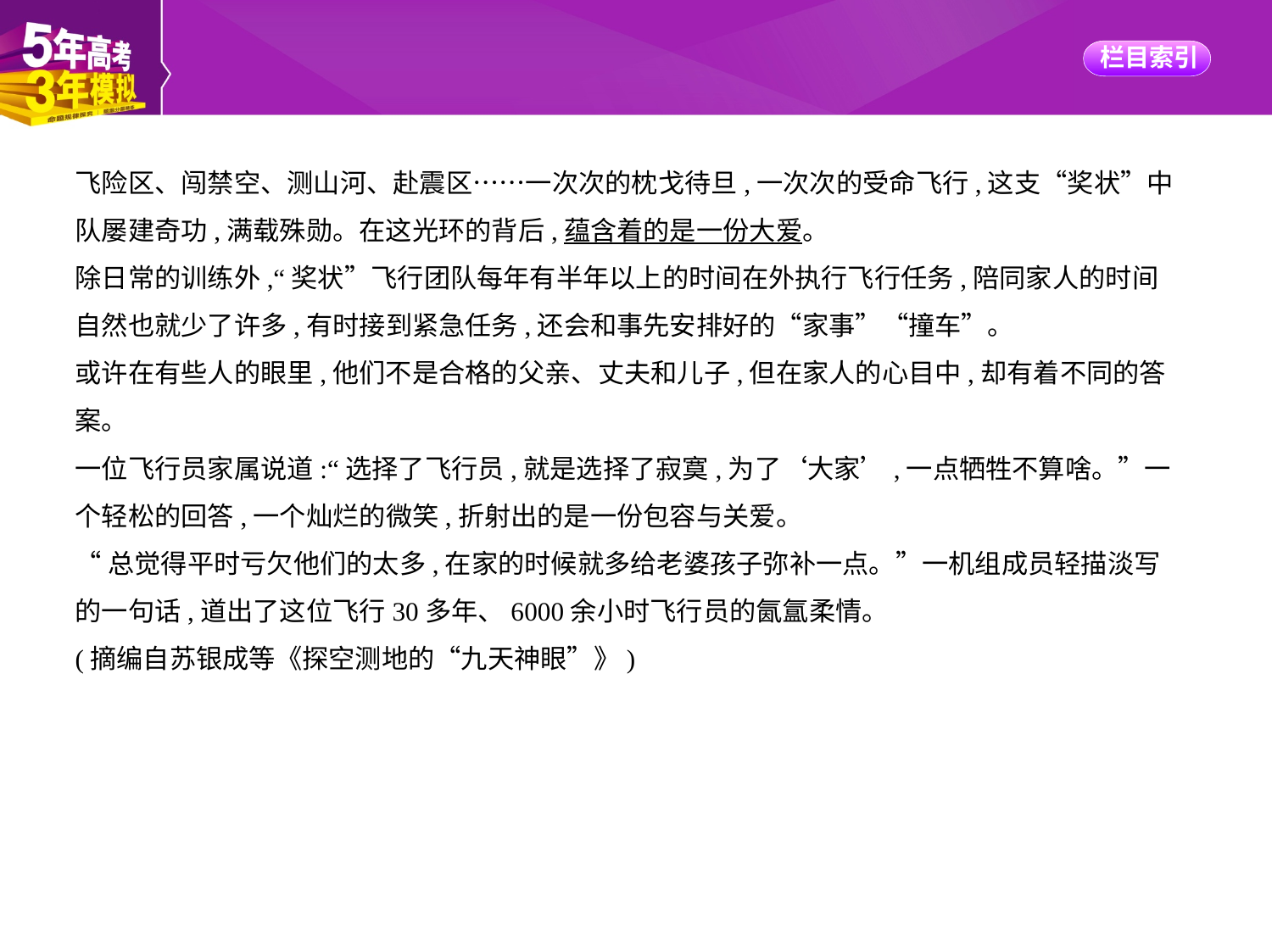

飞险区、闯禁空、测山河、赴震区……一次次的枕戈待旦,一次次的受命飞行,这支“奖状”中
队屡建奇功,满载殊勋。在这光环的背后,蕴含着的是一份大爱。
除日常的训练外,“奖状”飞行团队每年有半年以上的时间在外执行飞行任务,陪同家人的时间
自然也就少了许多,有时接到紧急任务,还会和事先安排好的“家事”“撞车”。
或许在有些人的眼里,他们不是合格的父亲、丈夫和儿子,但在家人的心目中,却有着不同的答
案。
一位飞行员家属说道:“选择了飞行员,就是选择了寂寞,为了‘大家’,一点牺牲不算啥。”一
个轻松的回答,一个灿烂的微笑,折射出的是一份包容与关爱。
“总觉得平时亏欠他们的太多,在家的时候就多给老婆孩子弥补一点。”一机组成员轻描淡写
的一句话,道出了这位飞行30多年、6000余小时飞行员的氤氲柔情。
(摘编自苏银成等《探空测地的“九天神眼”》)